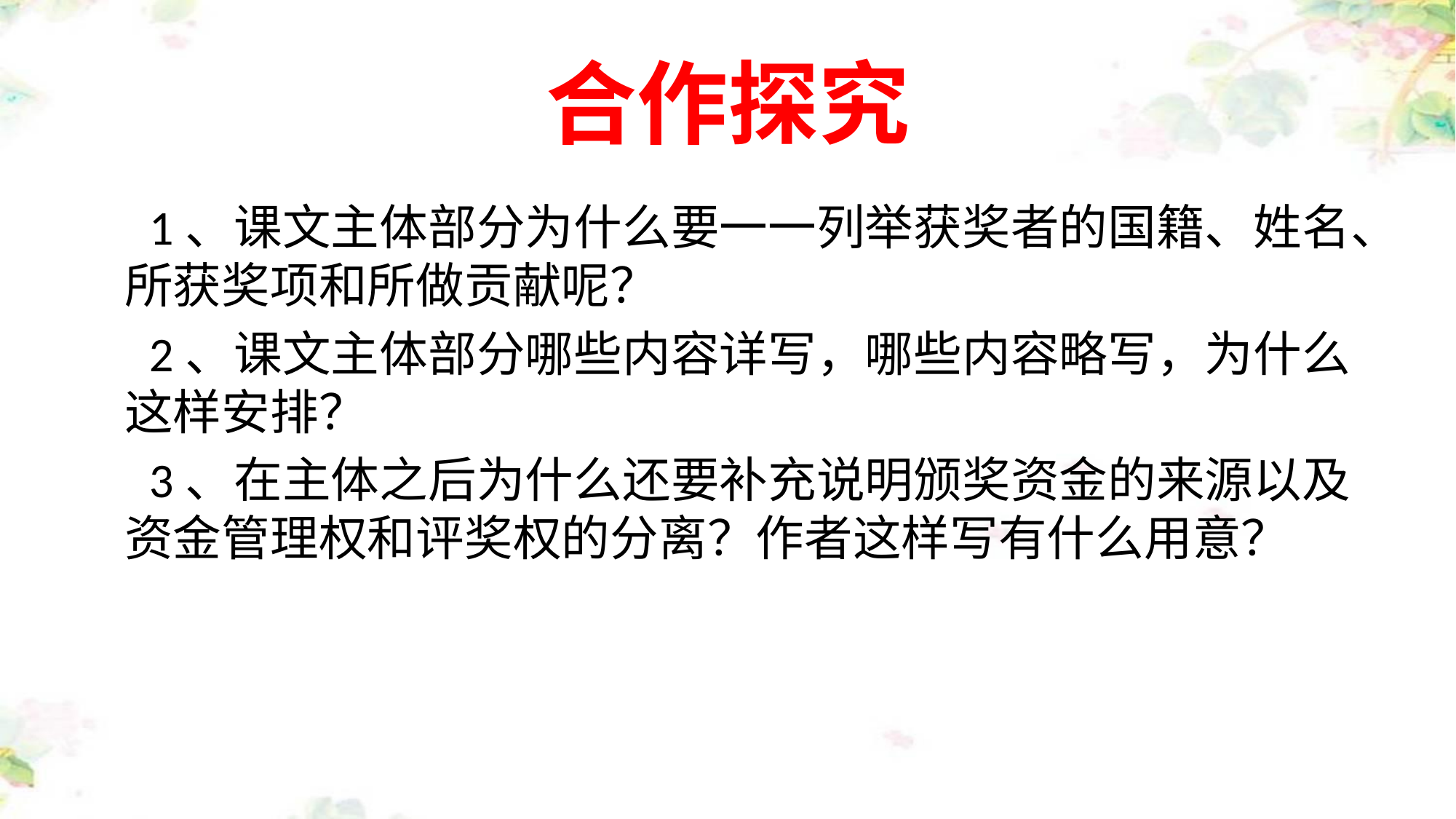

# 合作探究
      1、课文主体部分为什么要一一列举获奖者的国籍、姓名、所获奖项和所做贡献呢？
      2、课文主体部分哪些内容详写，哪些内容略写，为什么这样安排？
      3、在主体之后为什么还要补充说明颁奖资金的来源以及资金管理权和评奖权的分离？作者这样写有什么用意？